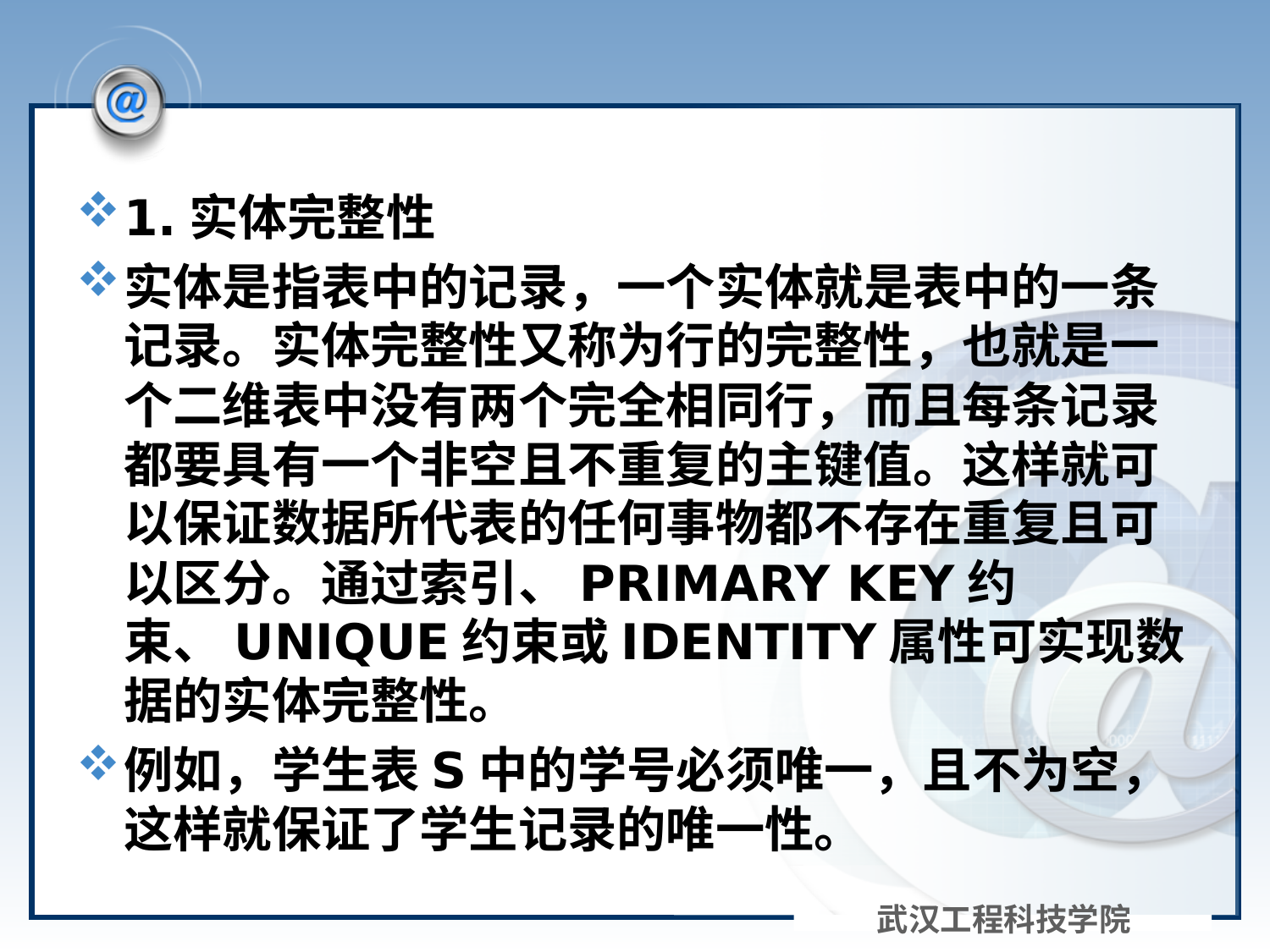

#
1.实体完整性
实体是指表中的记录，一个实体就是表中的一条记录。实体完整性又称为行的完整性，也就是一个二维表中没有两个完全相同行，而且每条记录都要具有一个非空且不重复的主键值。这样就可以保证数据所代表的任何事物都不存在重复且可以区分。通过索引、PRIMARY KEY约束、UNIQUE约束或IDENTITY属性可实现数据的实体完整性。
例如，学生表S中的学号必须唯一，且不为空，这样就保证了学生记录的唯一性。

武汉工程科技学院